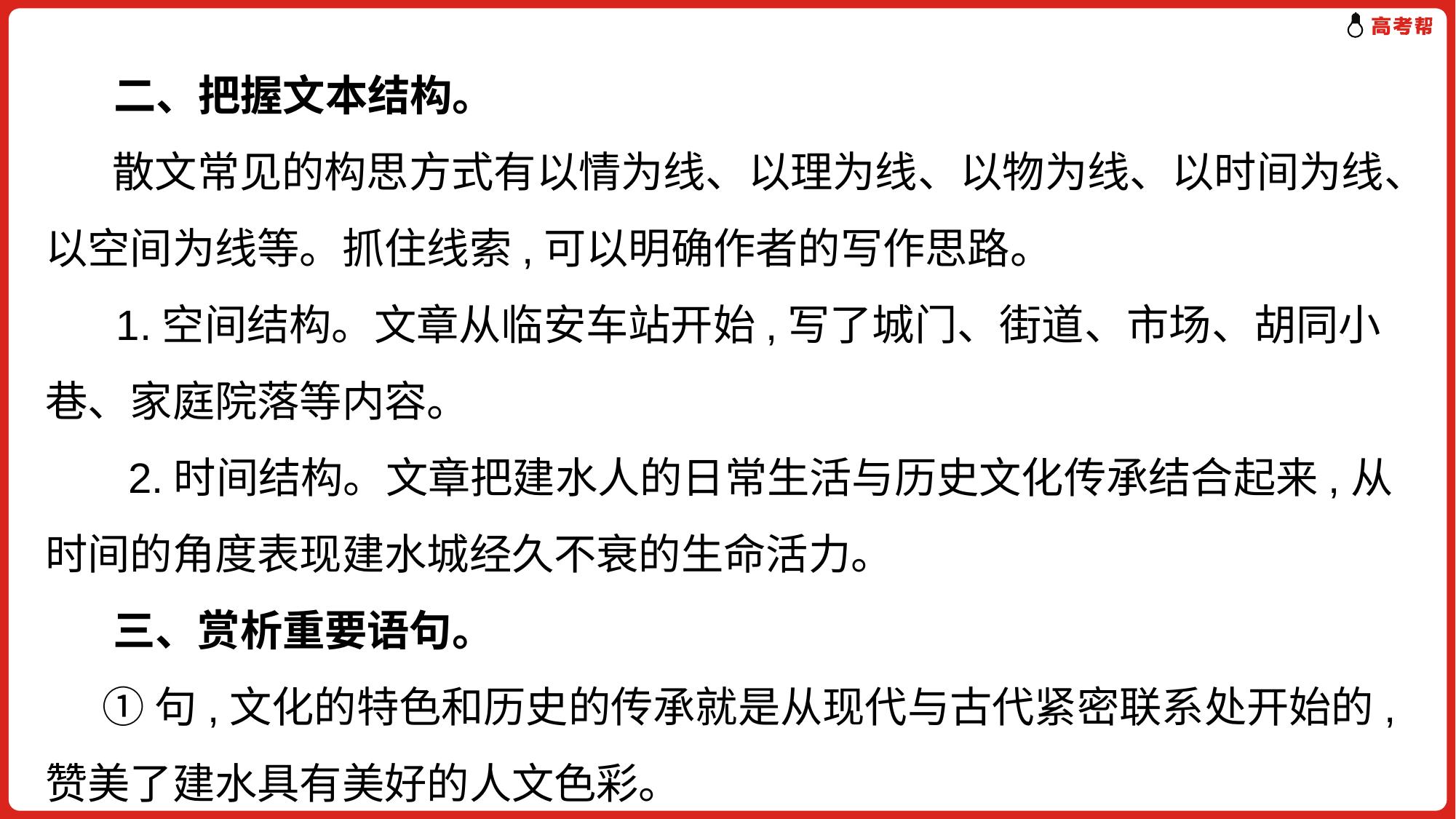

二、把握文本结构。
      散文常见的构思方式有以情为线、以理为线、以物为线、以时间为线、以空间为线等。抓住线索,可以明确作者的写作思路。
      1.空间结构。文章从临安车站开始,写了城门、街道、市场、胡同小巷、家庭院落等内容。
       2.时间结构。文章把建水人的日常生活与历史文化传承结合起来,从时间的角度表现建水城经久不衰的生命活力。
      三、赏析重要语句。
      ①句,文化的特色和历史的传承就是从现代与古代紧密联系处开始的,赞美了建水具有美好的人文色彩。